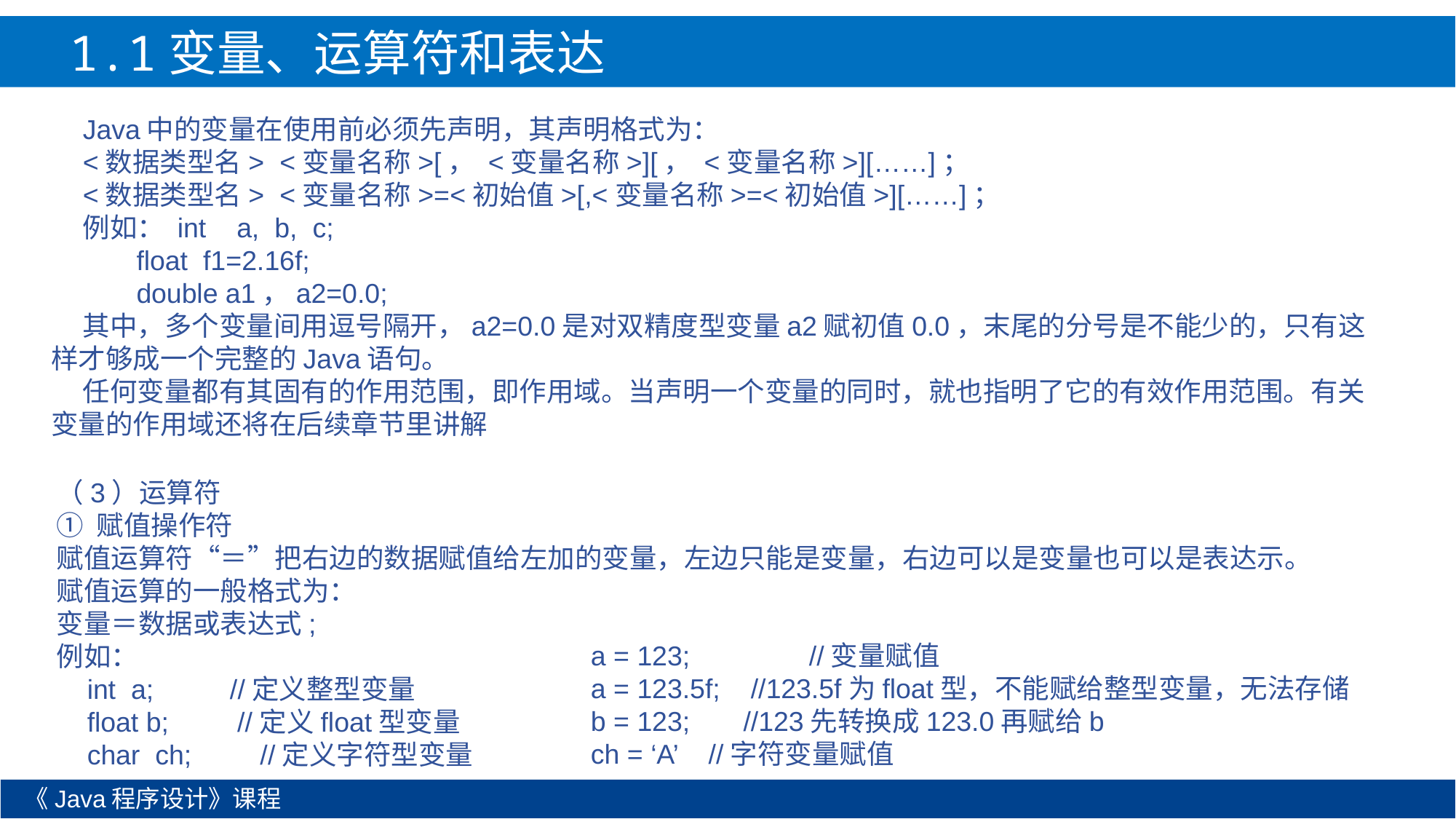

1.1变量、运算符和表达式
Java中的变量在使用前必须先声明，其声明格式为：
<数据类型名>  <变量名称>[， <变量名称>][， <变量名称>][……]；
<数据类型名>  <变量名称>=<初始值>[,<变量名称>=<初始值>][……]；
例如： int    a,  b,  c;
       float  f1=2.16f;
       double a1，a2=0.0;
其中，多个变量间用逗号隔开，a2=0.0是对双精度型变量a2赋初值0.0，末尾的分号是不能少的，只有这样才够成一个完整的Java语句。
任何变量都有其固有的作用范围，即作用域。当声明一个变量的同时，就也指明了它的有效作用范围。有关变量的作用域还将在后续章节里讲解
（3）运算符
① 赋值操作符
赋值运算符“＝”把右边的数据赋值给左加的变量，左边只能是变量，右边可以是变量也可以是表达示。
赋值运算的一般格式为：
变量＝数据或表达式;
例如：
    int  a;          //定义整型变量
    float b;         //定义float型变量
    char  ch;         //定义字符型变量

a = 123;     	//变量赋值
a = 123.5f;    //123.5f为float型，不能赋给整型变量，无法存储
b = 123;       //123先转换成123.0再赋给b
ch = ‘A’    //字符变量赋值

《Java程序设计》课程